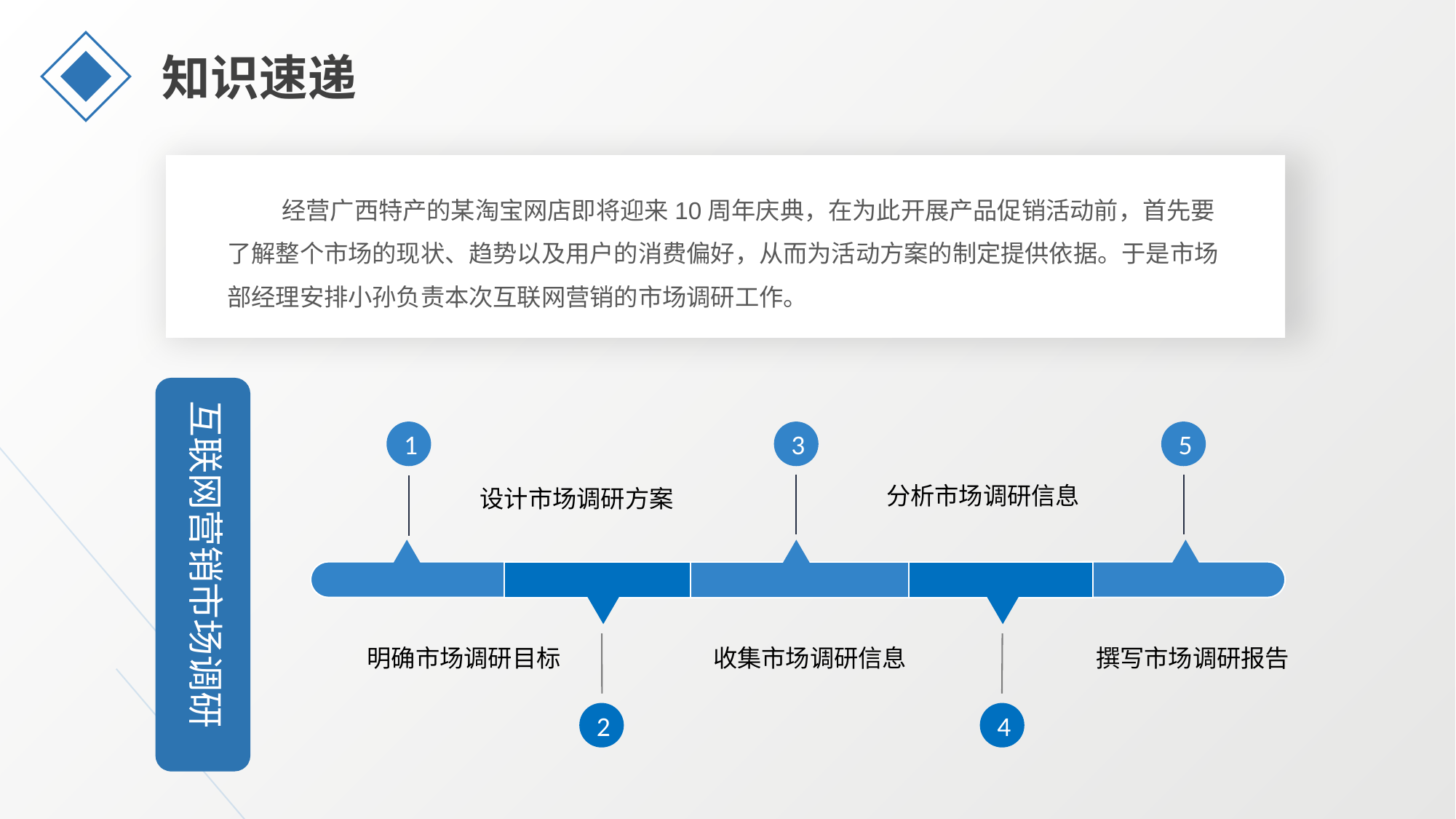

知识速递

经营广西特产的某淘宝网店即将迎来10周年庆典，在为此开展产品促销活动前，首先要了解整个市场的现状、趋势以及用户的消费偏好，从而为活动方案的制定提供依据。于是市场部经理安排小孙负责本次互联网营销的市场调研工作。

互联网营销市场调研
1
3
5
分析市场调研信息
设计市场调研方案

2
4
收集市场调研信息
撰写市场调研报告
明确市场调研目标